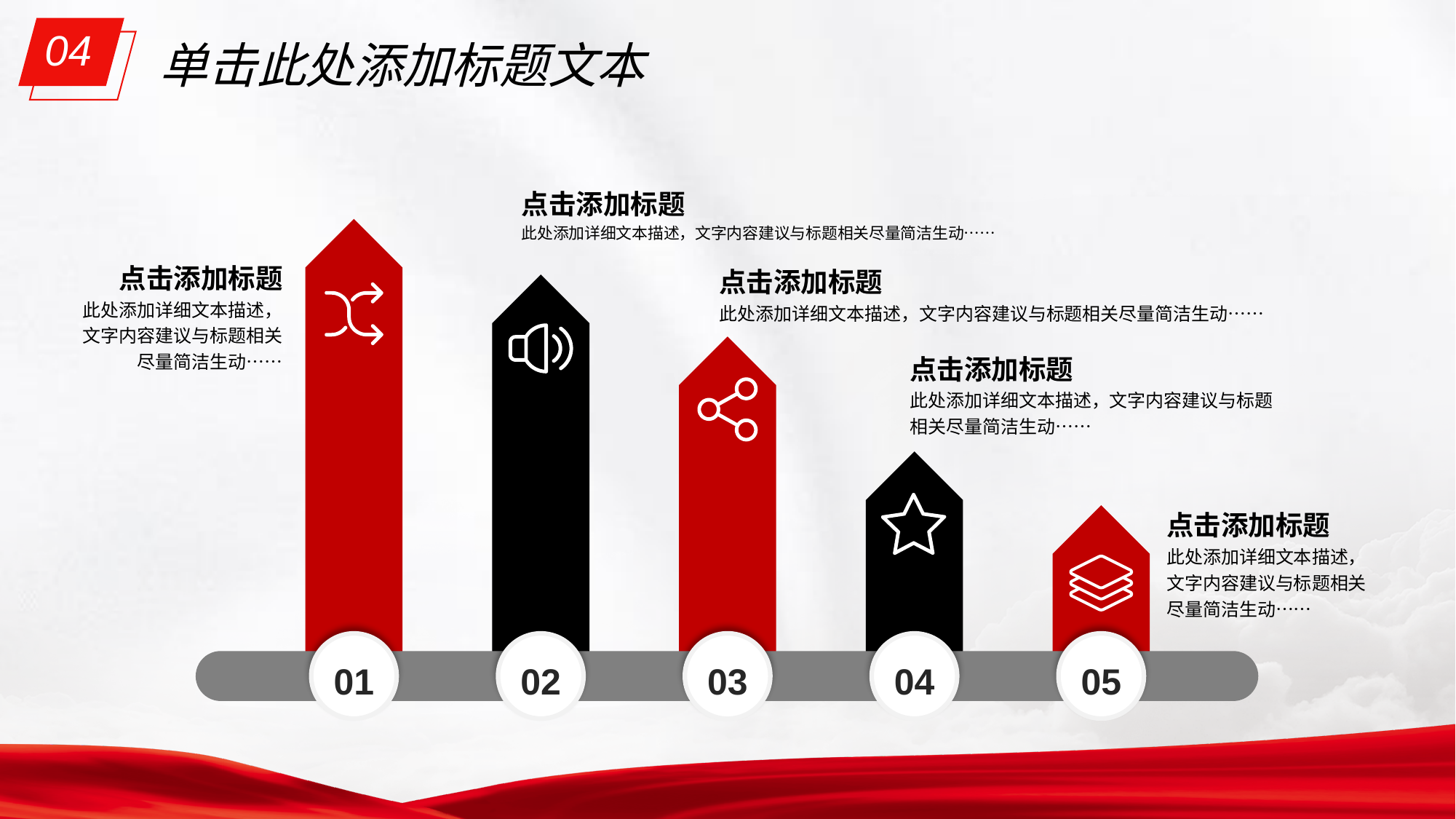

04
单击此处添加标题文本
点击添加标题
此处添加详细文本描述，文字内容建议与标题相关尽量简洁生动……
点击添加标题
此处添加详细文本描述，文字内容建议与标题相关尽量简洁生动……
点击添加标题
此处添加详细文本描述，文字内容建议与标题相关尽量简洁生动……

点击添加标题
此处添加详细文本描述，文字内容建议与标题相关尽量简洁生动……

点击添加标题
此处添加详细文本描述，文字内容建议与标题相关尽量简洁生动……

03
01
02
04
05